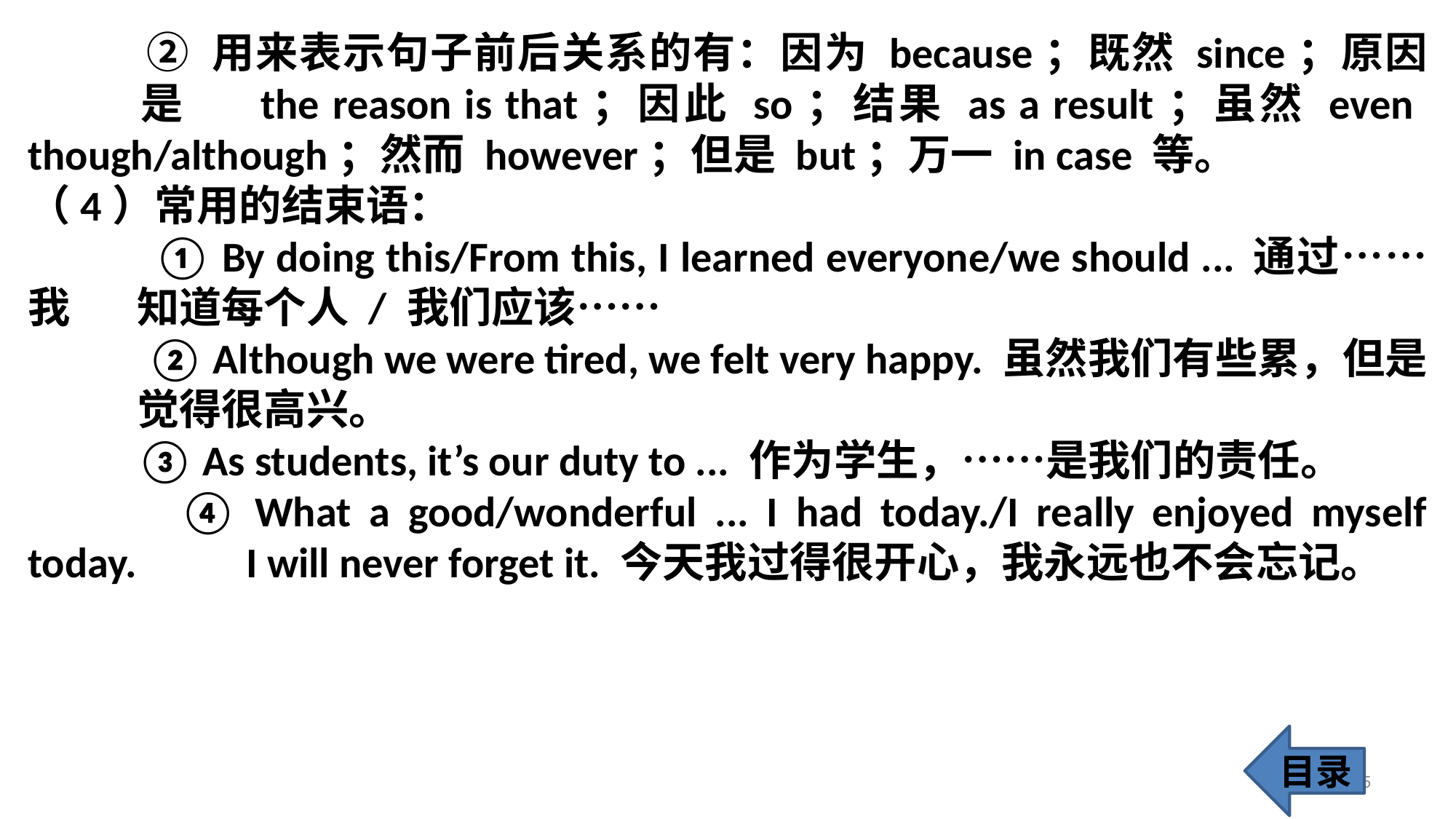

② 用来表示句子前后关系的有：因为 because；既然 since；原因	是 	the reason is that；因此 so；结果 as a result；虽然 even 	though/although；然而 however；但是 but；万一 in case 等。
（4）常用的结束语：
    	 ① By doing this/From this, I learned everyone/we should ... 	通过……我	知道每个人 / 我们应该……
   	 ② Although we were tired, we felt very happy. 虽然我们有些累，但是	觉得很高兴。
   	③ As students, it’s our duty to ... 作为学生，……是我们的责任。
   	 ④ What a good/wonderful ... I had today./I really enjoyed myself today. 	I will never forget it. 今天我过得很开心，我永远也不会忘记。
目录
75